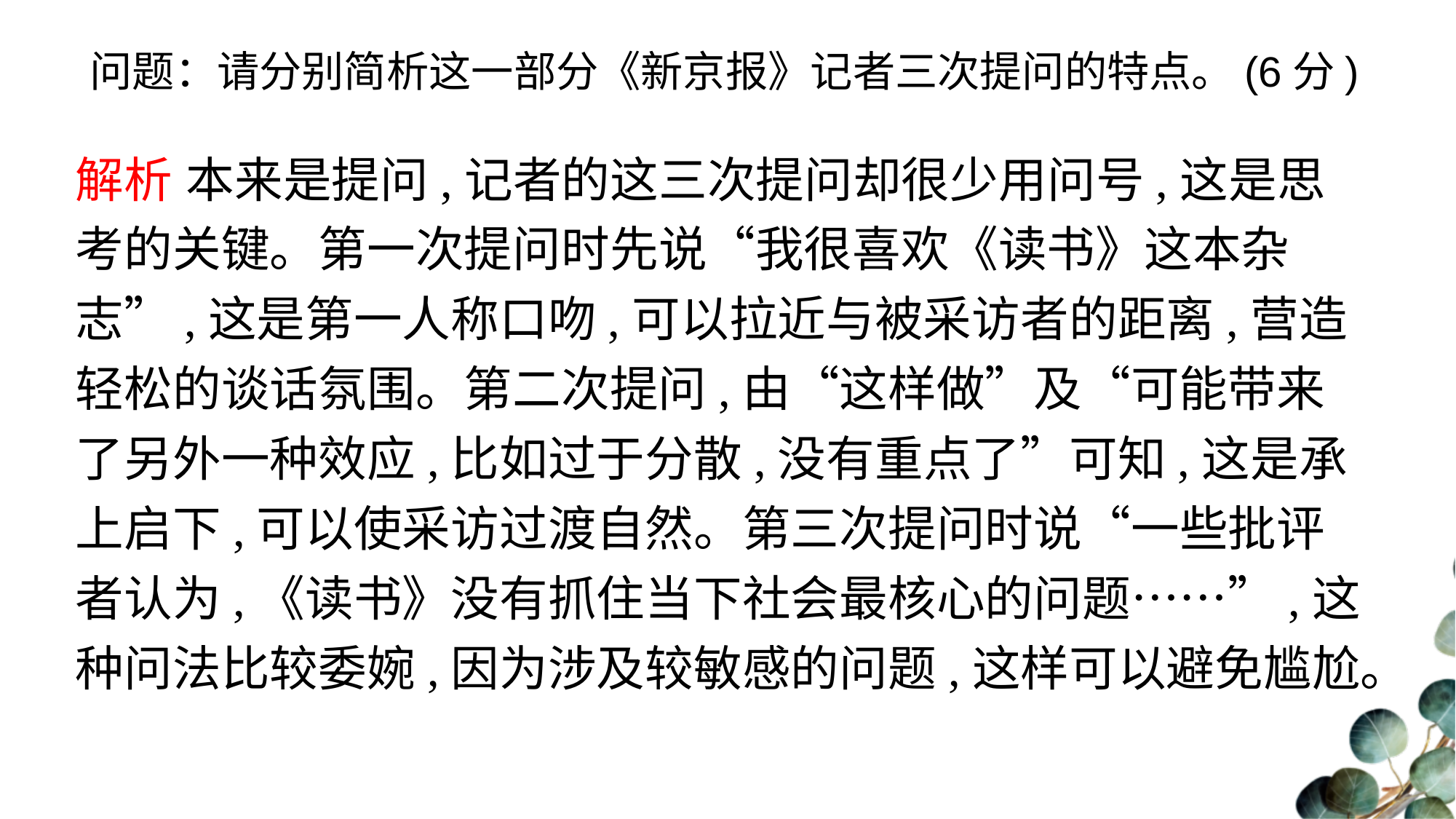

问题：请分别简析这一部分《新京报》记者三次提问的特点。(6分)
解析 本来是提问,记者的这三次提问却很少用问号,这是思考的关键。第一次提问时先说“我很喜欢《读书》这本杂志”,这是第一人称口吻,可以拉近与被采访者的距离,营造轻松的谈话氛围。第二次提问,由“这样做”及“可能带来了另外一种效应,比如过于分散,没有重点了”可知,这是承上启下,可以使采访过渡自然。第三次提问时说“一些批评者认为,《读书》没有抓住当下社会最核心的问题……”,这种问法比较委婉,因为涉及较敏感的问题,这样可以避免尴尬。